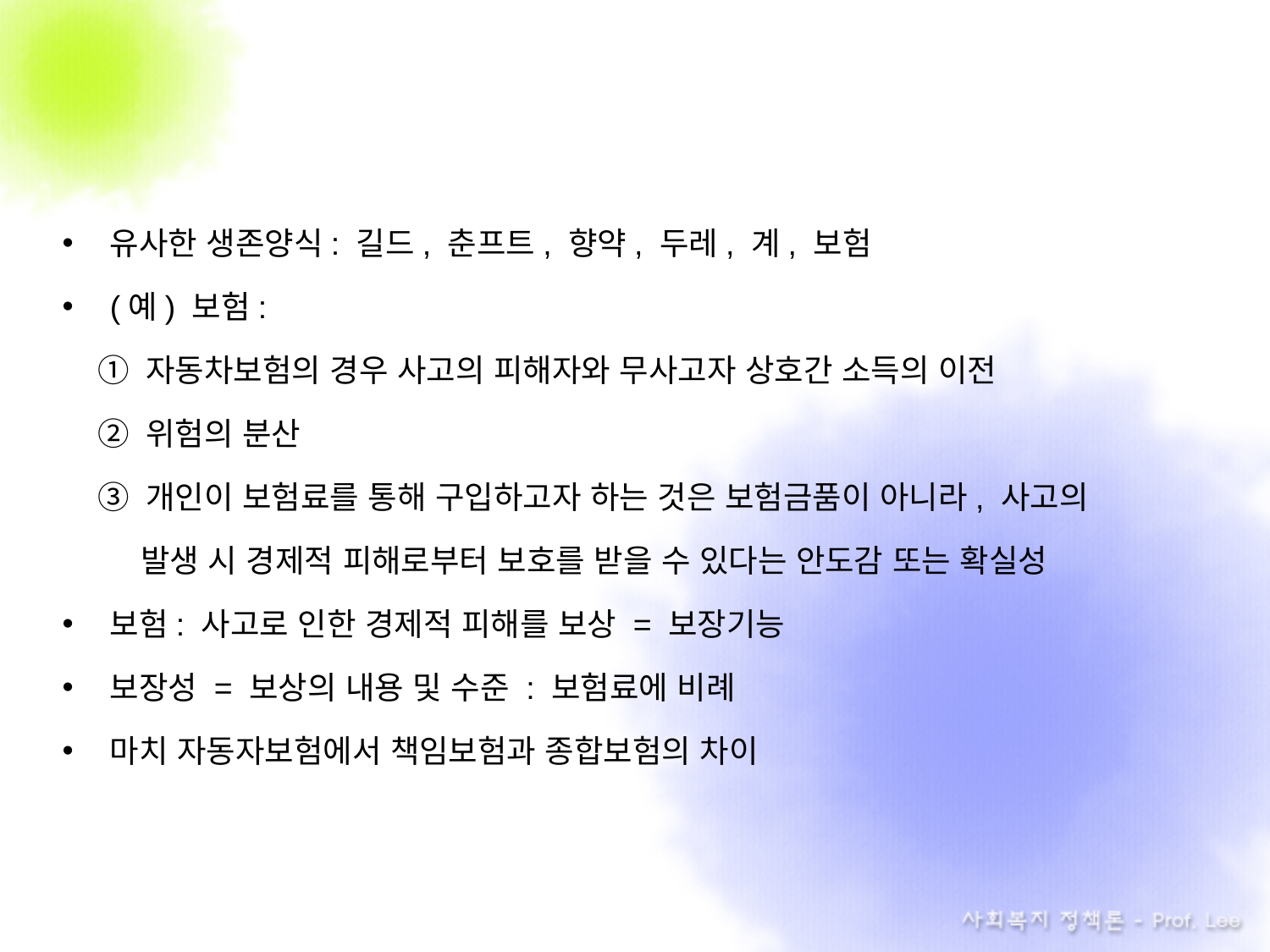

유사한 생존양식: 길드, 춘프트, 향약, 두레, 계, 보험
(예) 보험:
    ① 자동차보험의 경우 사고의 피해자와 무사고자 상호간 소득의 이전
    ② 위험의 분산
    ③ 개인이 보험료를 통해 구입하고자 하는 것은 보험금품이 아니라, 사고의
        발생 시 경제적 피해로부터 보호를 받을 수 있다는 안도감 또는 확실성
보험: 사고로 인한 경제적 피해를 보상 = 보장기능
보장성 = 보상의 내용 및 수준 : 보험료에 비례
마치 자동자보험에서 책임보험과 종합보험의 차이